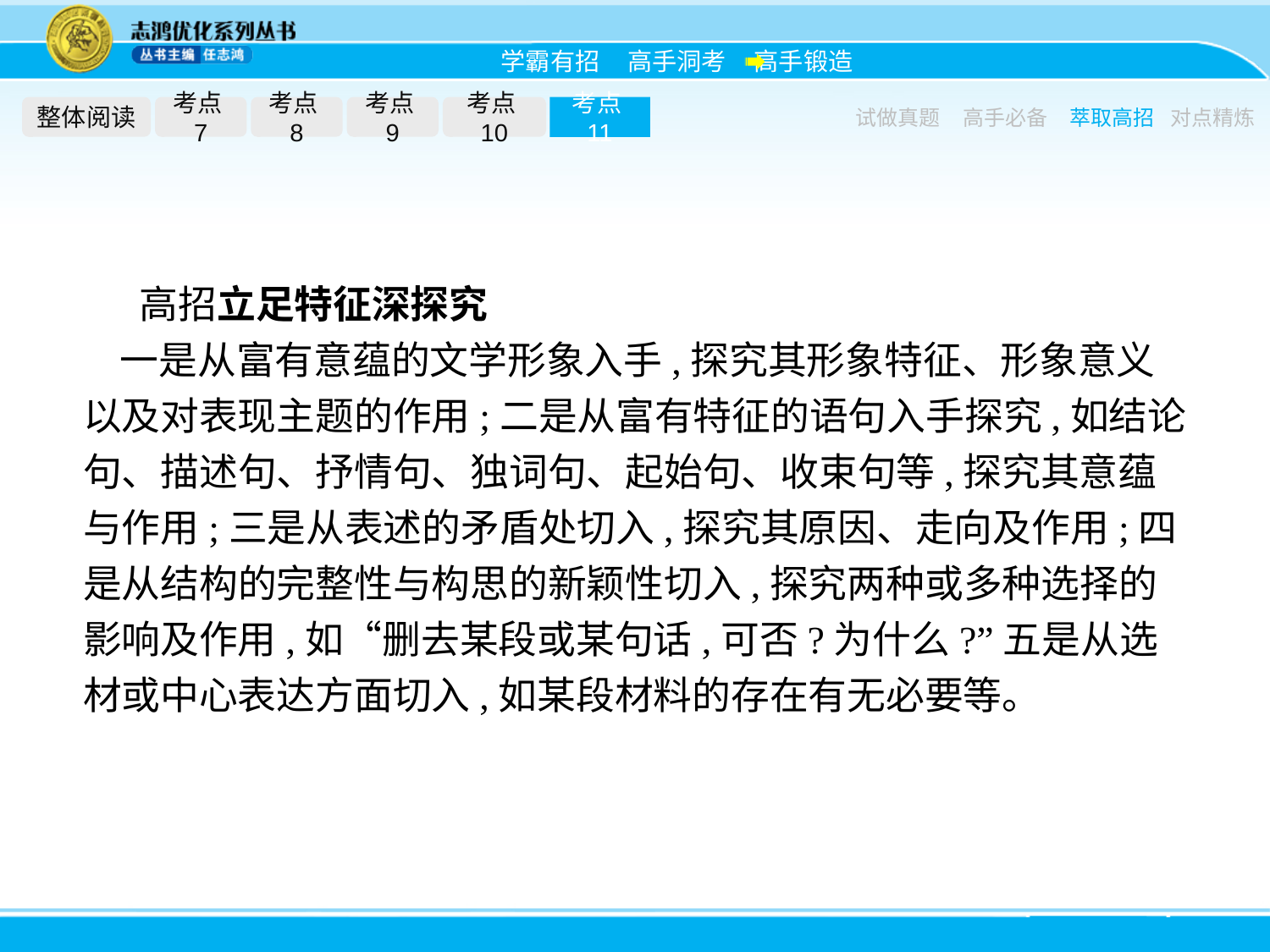

整体阅读
考点7
考点8
考点9
考点10
考点11
试做真题
高手必备
萃取高招
对点精炼
高招立足特征深探究
一是从富有意蕴的文学形象入手,探究其形象特征、形象意义以及对表现主题的作用;二是从富有特征的语句入手探究,如结论句、描述句、抒情句、独词句、起始句、收束句等,探究其意蕴与作用;三是从表述的矛盾处切入,探究其原因、走向及作用;四是从结构的完整性与构思的新颖性切入,探究两种或多种选择的影响及作用,如“删去某段或某句话,可否?为什么?”五是从选材或中心表达方面切入,如某段材料的存在有无必要等。